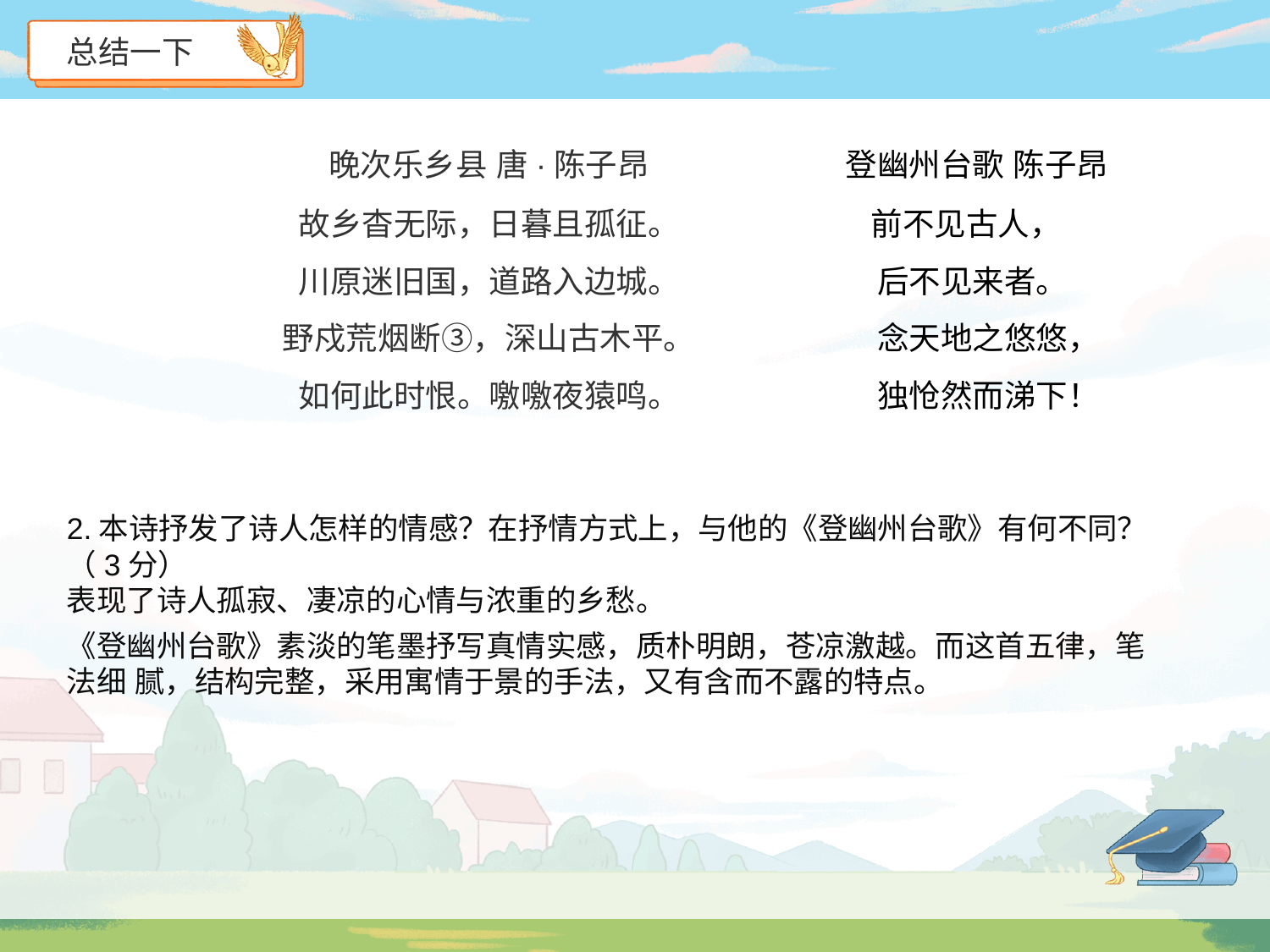

# 总结一下
晚次乐乡县 唐·陈子昂
故乡杳无际，日暮且孤征。 川原迷旧国，道路入边城。 野戍荒烟断③，深山古木平。 如何此时恨。噭噭夜猿鸣。
登幽州台歌 陈子昂
  前不见古人，
后不见来者。
念天地之悠悠，独怆然而涕下！
2.本诗抒发了诗人怎样的情感？在抒情方式上，与他的《登幽州台歌》有何不同？（3分）
表现了诗人孤寂、凄凉的心情与浓重的乡愁。
《登幽州台歌》素淡的笔墨抒写真情实感，质朴明朗，苍凉激越。而这首五律，笔法细 腻，结构完整，采用寓情于景的手法，又有含而不露的特点。